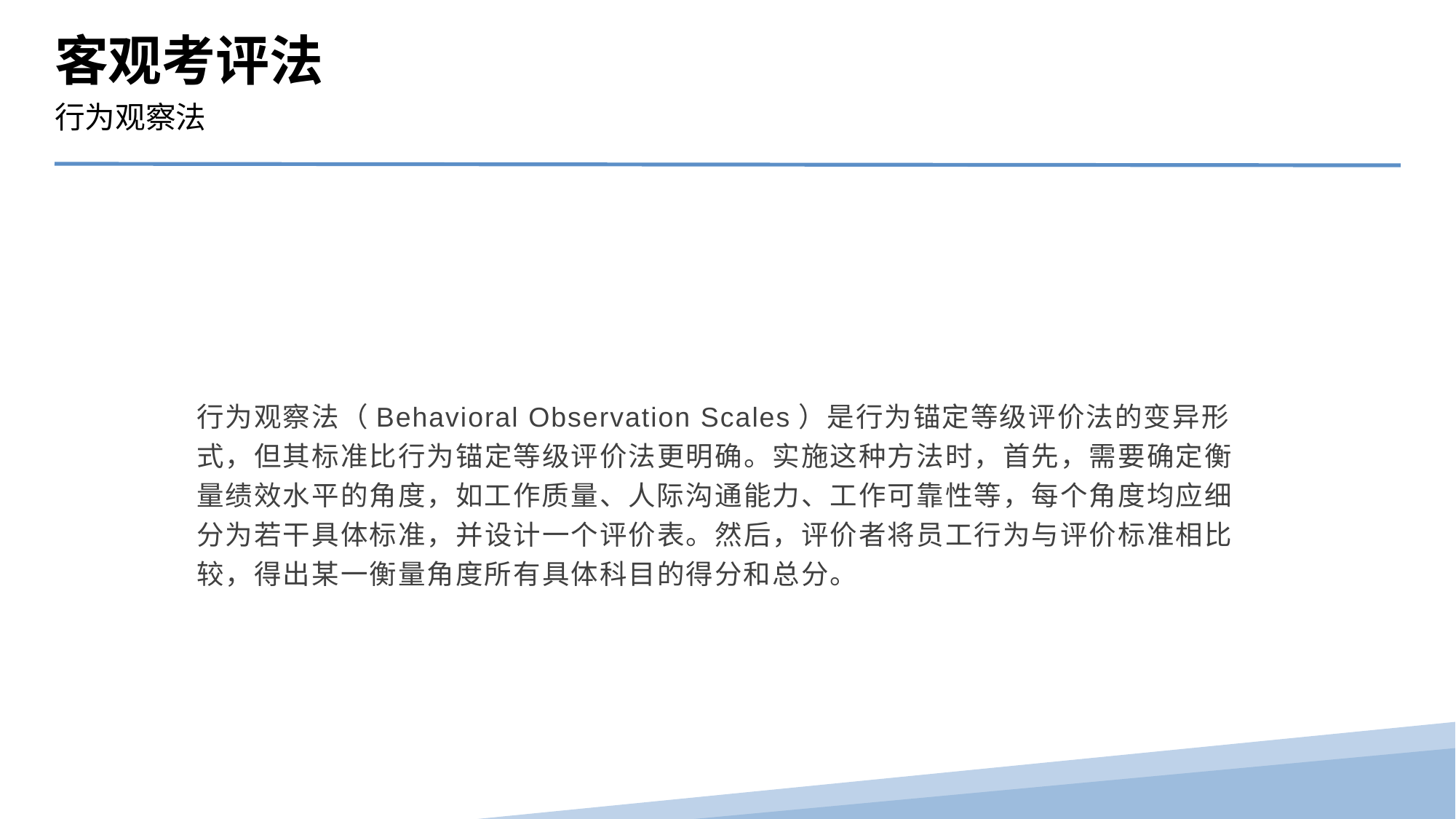

客观考评法
行为观察法
行为观察法（Behavioral Observation Scales）是行为锚定等级评价法的变异形式，但其标准比行为锚定等级评价法更明确。实施这种方法时，首先，需要确定衡量绩效水平的角度，如工作质量、人际沟通能力、工作可靠性等，每个角度均应细分为若干具体标准，并设计一个评价表。然后，评价者将员工行为与评价标准相比较，得出某一衡量角度所有具体科目的得分和总分。